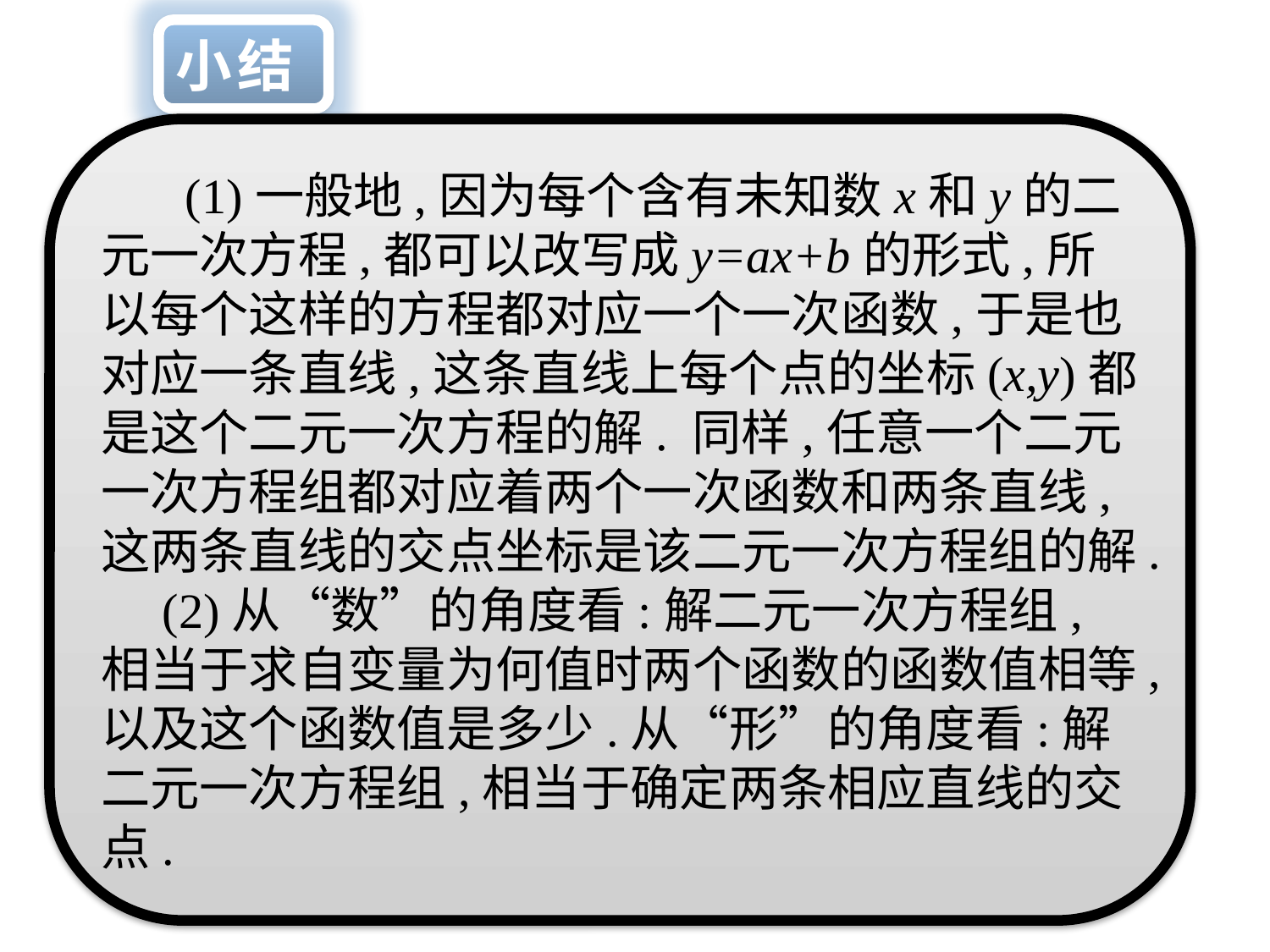

小结
 　(1)一般地,因为每个含有未知数x和y的二元一次方程,都可以改写成y=ax+b的形式,所以每个这样的方程都对应一个一次函数,于是也对应一条直线,这条直线上每个点的坐标(x,y)都是这个二元一次方程的解. 同样,任意一个二元一次方程组都对应着两个一次函数和两条直线,这两条直线的交点坐标是该二元一次方程组的解.
　(2)从“数”的角度看:解二元一次方程组,相当于求自变量为何值时两个函数的函数值相等,以及这个函数值是多少.从“形”的角度看:解二元一次方程组,相当于确定两条相应直线的交点.